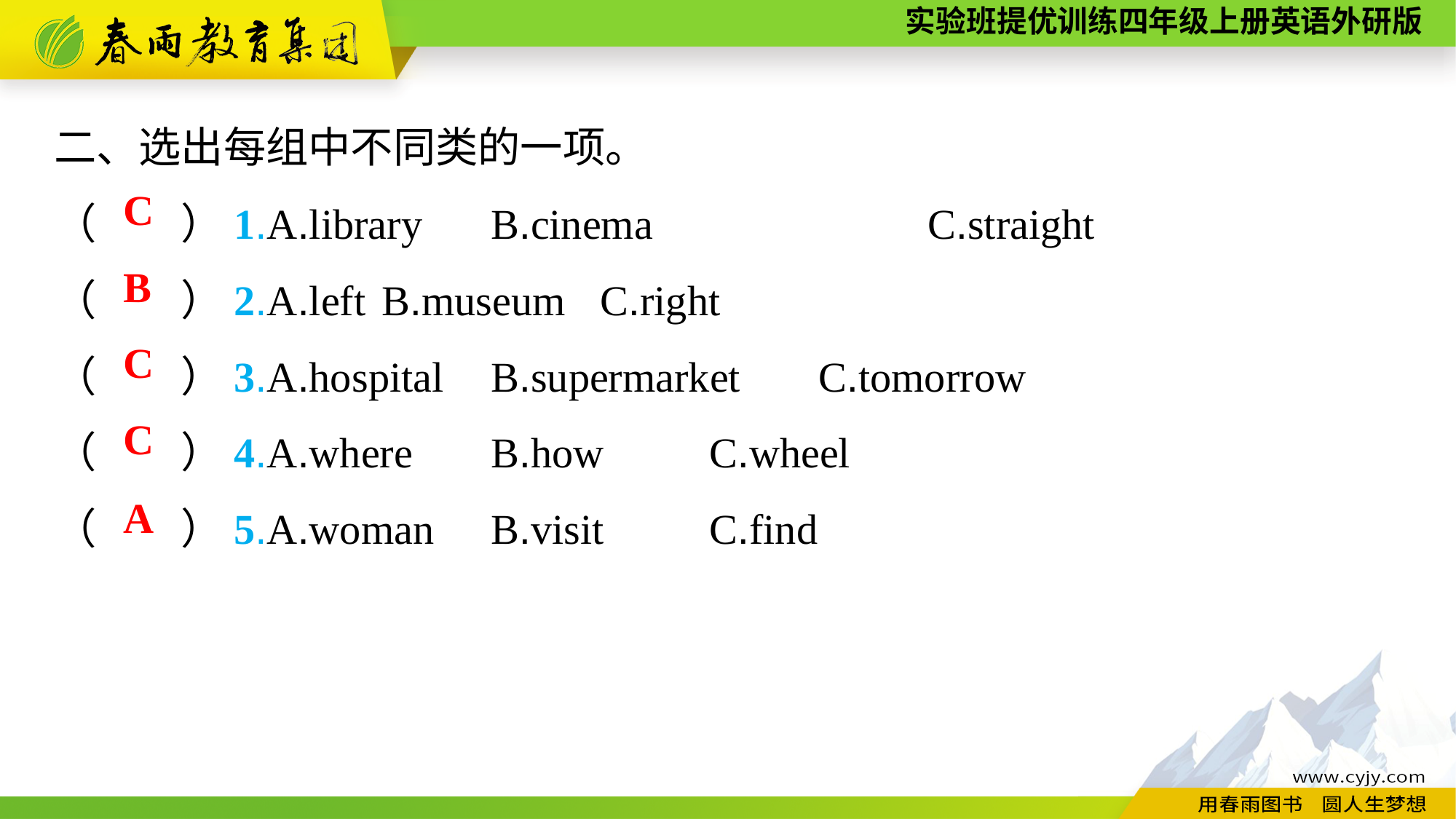

二、选出每组中不同类的一项。
（　　）1.A.library　	B.cinema　　　　	C.straight
（　　）2.A.left	B.museum	C.right
（　　）3.A.hospital	B.supermarket	C.tomorrow
（　　）4.A.where	B.how	C.wheel
（　　）5.A.woman	B.visit	C.find
C
B
C
C
A